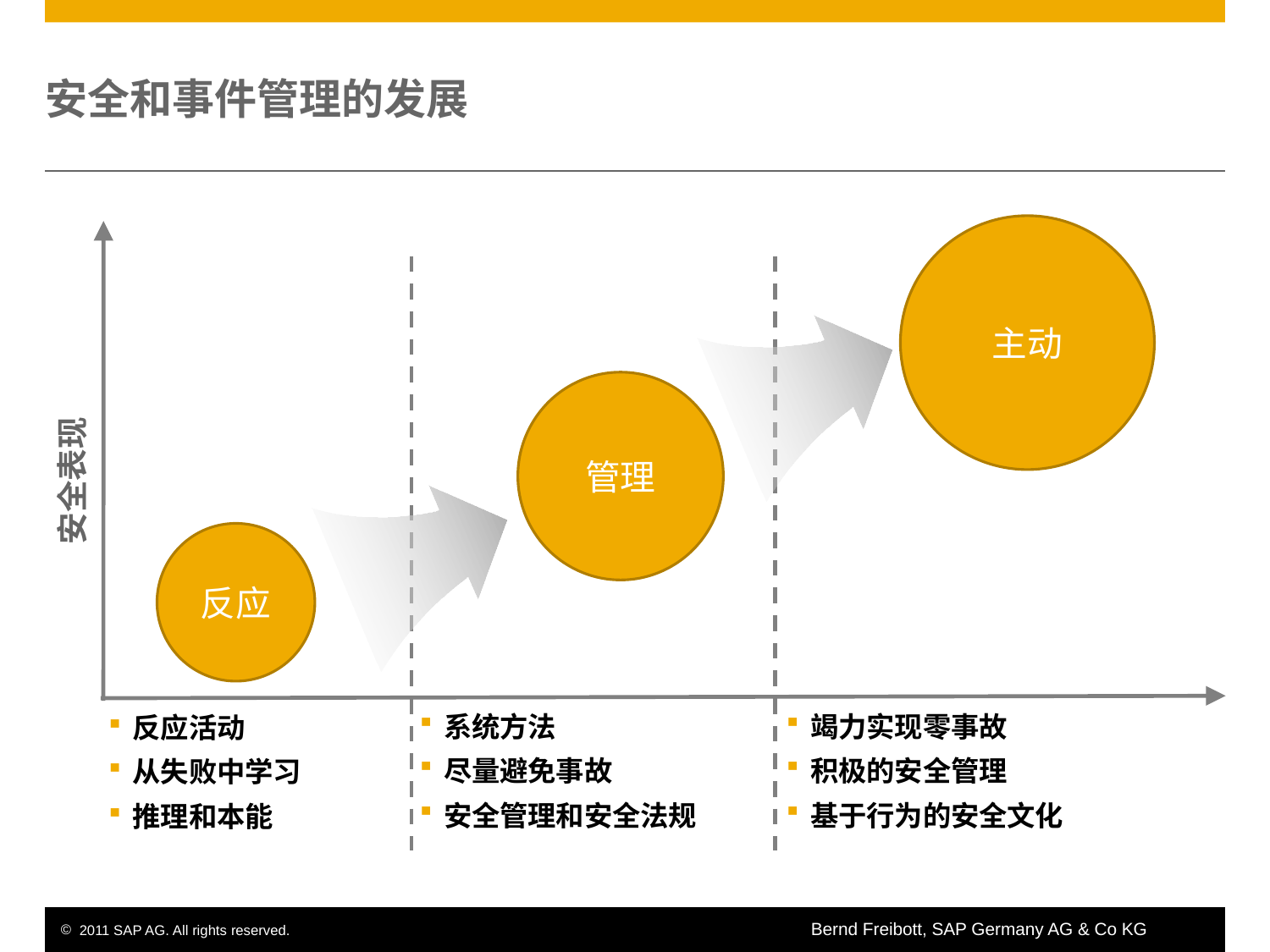

# 安全和事件管理的发展
主动

          安全表现

管理

反应
系统方法
尽量避免事故
安全管理和安全法规
竭力实现零事故
积极的安全管理
基于行为的安全文化
反应活动
从失败中学习
推理和本能